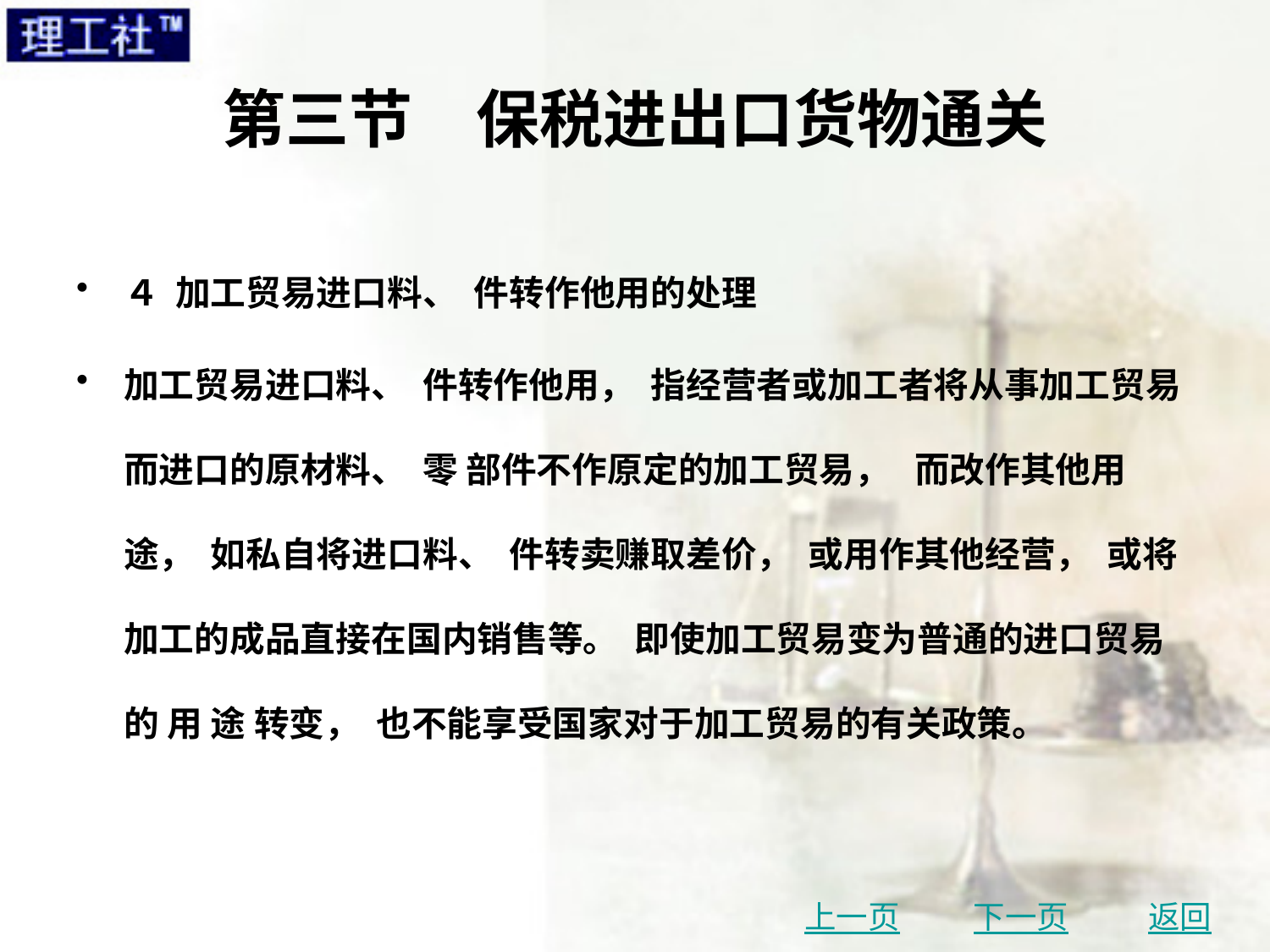

# 第三节　保税进出口货物通关
４  加工贸易进口料、  件转作他用的处理
加工贸易进口料、  件转作他用，  指经营者或加工者将从事加工贸易而进口的原材料、  零 部件不作原定的加工贸易，   而改作其他用途，  如私自将进口料、  件转卖赚取差价，  或用作其他经营，  或将加工的成品直接在国内销售等。  即使加工贸易变为普通的进口贸易的 用 途 转变，  也不能享受国家对于加工贸易的有关政策。
上一页
下一页
返回